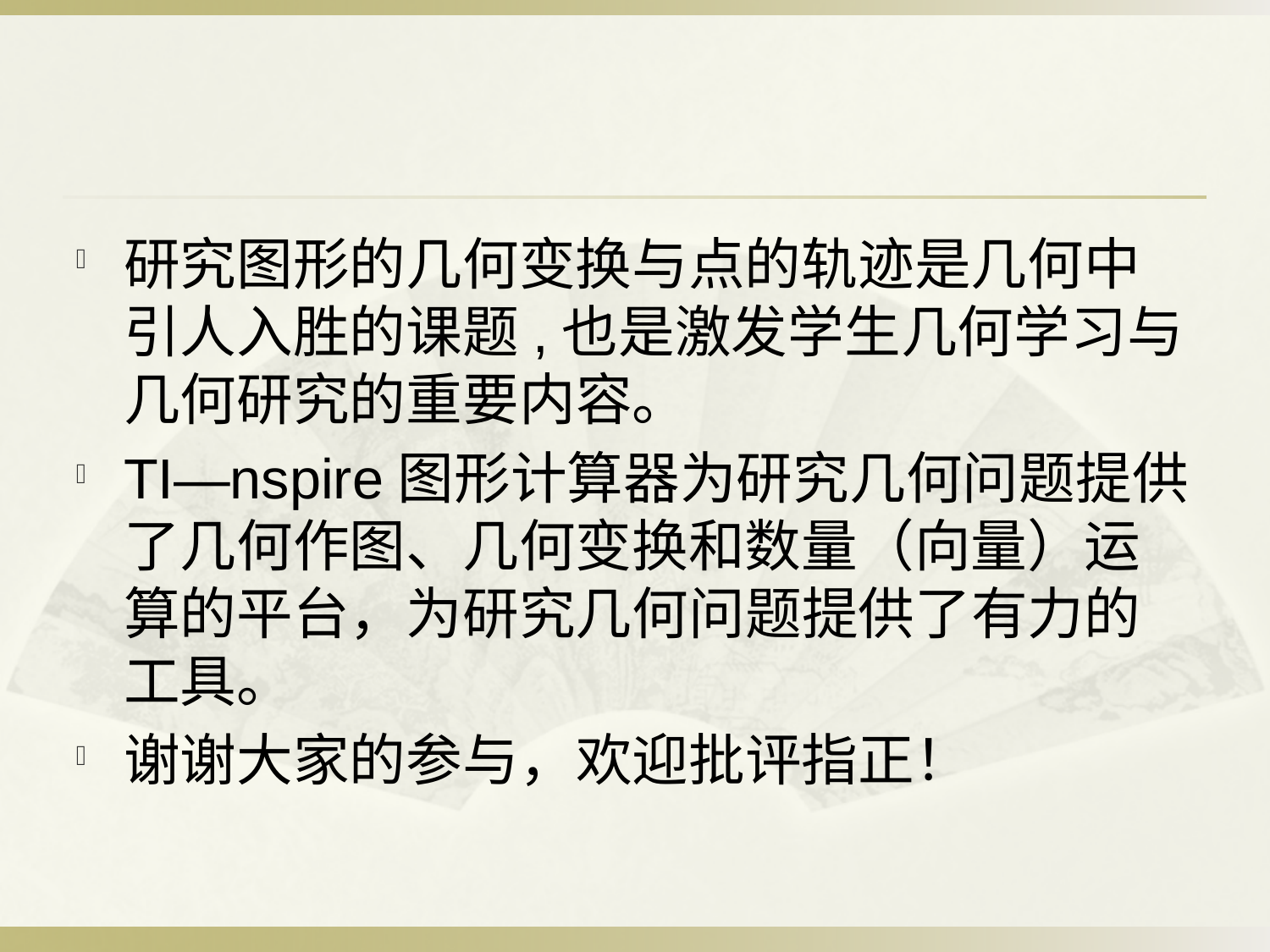

研究图形的几何变换与点的轨迹是几何中引人入胜的课题,也是激发学生几何学习与几何研究的重要内容。
TI—nspire图形计算器为研究几何问题提供了几何作图、几何变换和数量（向量）运算的平台，为研究几何问题提供了有力的工具。
谢谢大家的参与，欢迎批评指正！